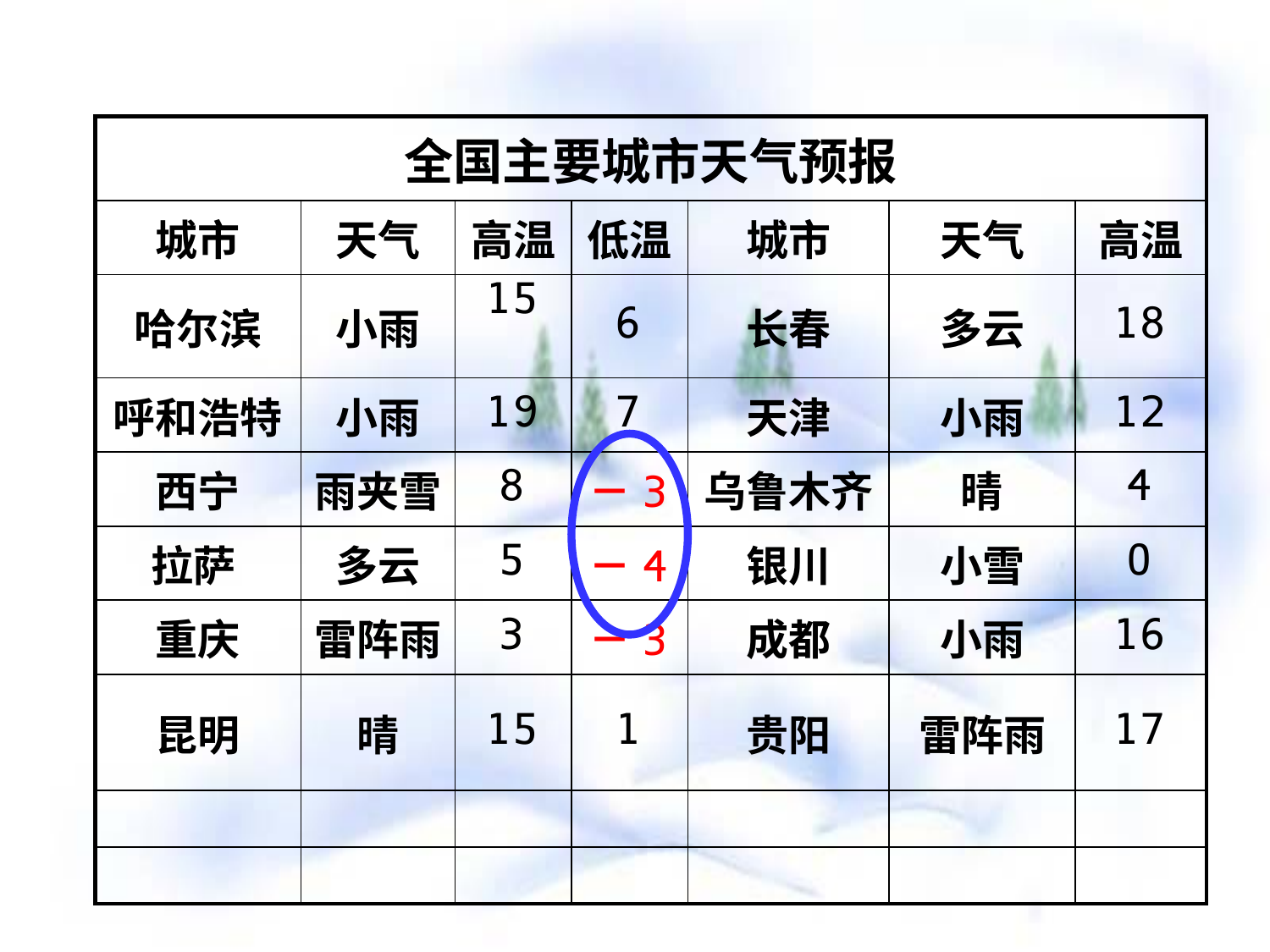

| 全国主要城市天气预报 |  |  |  |  |  |  |
| --- | --- | --- | --- | --- | --- | --- |
| 城市 | 天气 | 高温 | 低温 | 城市 | 天气 | 高温 |
| 哈尔滨 | 小雨 | 15 | 6 | 长春 | 多云 | 18 |
| 呼和浩特 | 小雨 | 19 | 7 | 天津 | 小雨 | 12 |
| 西宁 | 雨夹雪 | 8 | －3 | 乌鲁木齐 | 晴 | 4 |
| 拉萨 | 多云 | 5 | －4 | 银川 | 小雪 | 0 |
| 重庆 | 雷阵雨 | 3 | －3 | 成都 | 小雨 | 16 |
| 昆明 | 晴 | 15 | 1 | 贵阳 | 雷阵雨 | 17 |
|  |  |  |  |  |  |  |
|  |  |  |  |  |  |  |